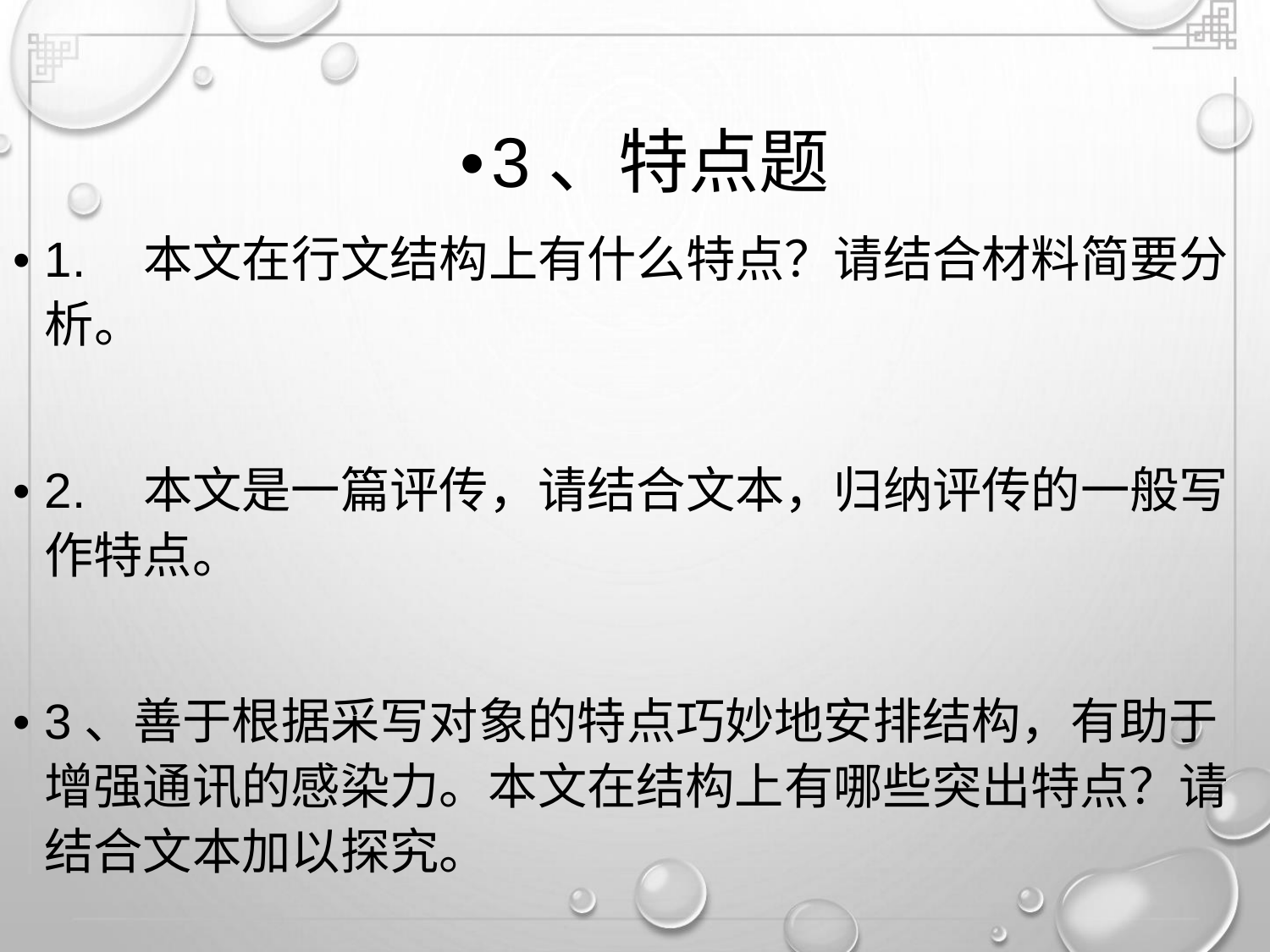

•3、特点题
• 1. 本文在行文结构上有什么特点？请结合材料简要分
析。
• 2. 本文是一篇评传，请结合文本，归纳评传的一般写
作特点。
• 3、善于根据采写对象的特点巧妙地安排结构，有助于
增强通讯的感染力。本文在结构上有哪些突出特点？请
结合文本加以探究。